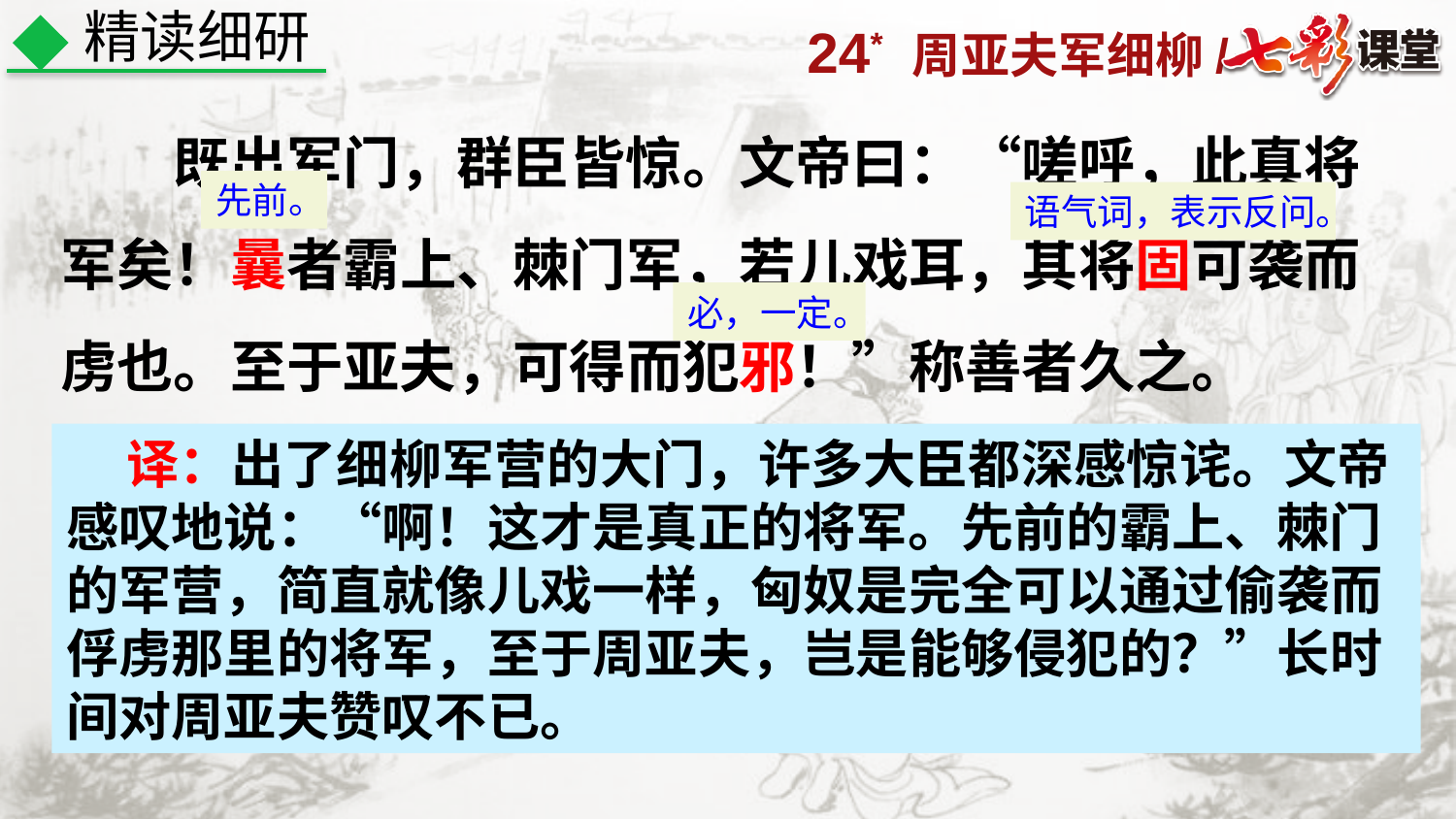

精读细研

　　既出军门，群臣皆惊。文帝曰：“嗟呼，此真将军矣！曩者霸上、棘门军，若儿戏耳，其将固可袭而虏也。至于亚夫，可得而犯邪！”称善者久之。
先前。
语气词，表示反问。
必，一定。
    译：出了细柳军营的大门，许多大臣都深感惊诧。文帝感叹地说：“啊！这才是真正的将军。先前的霸上、棘门的军营，简直就像儿戏一样，匈奴是完全可以通过偷袭而俘虏那里的将军，至于周亚夫，岂是能够侵犯的？”长时间对周亚夫赞叹不已。